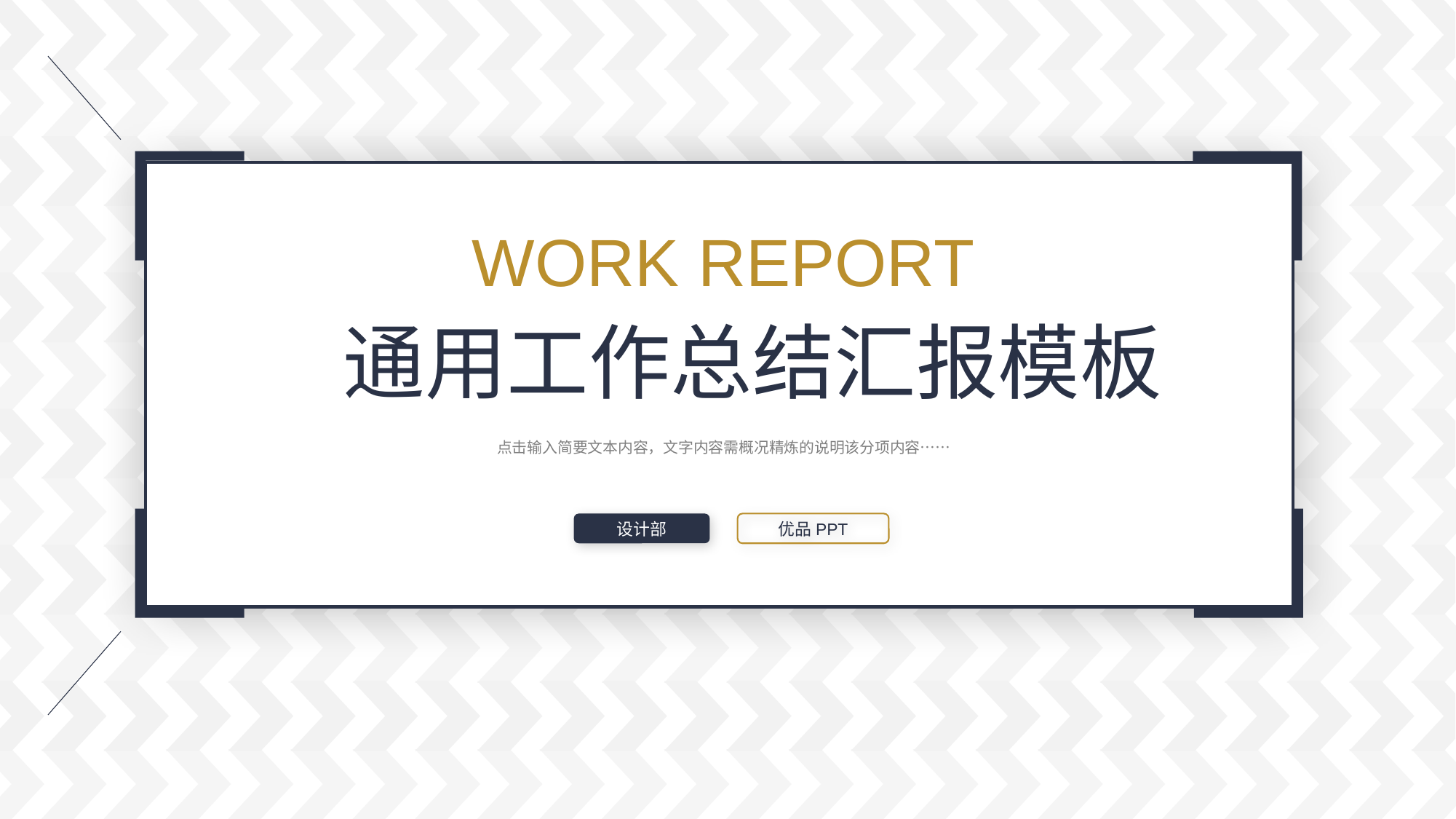

WORK REPORT
通用工作总结汇报模板
点击输入简要文本内容，文字内容需概况精炼的说明该分项内容……

设计部
优品PPT